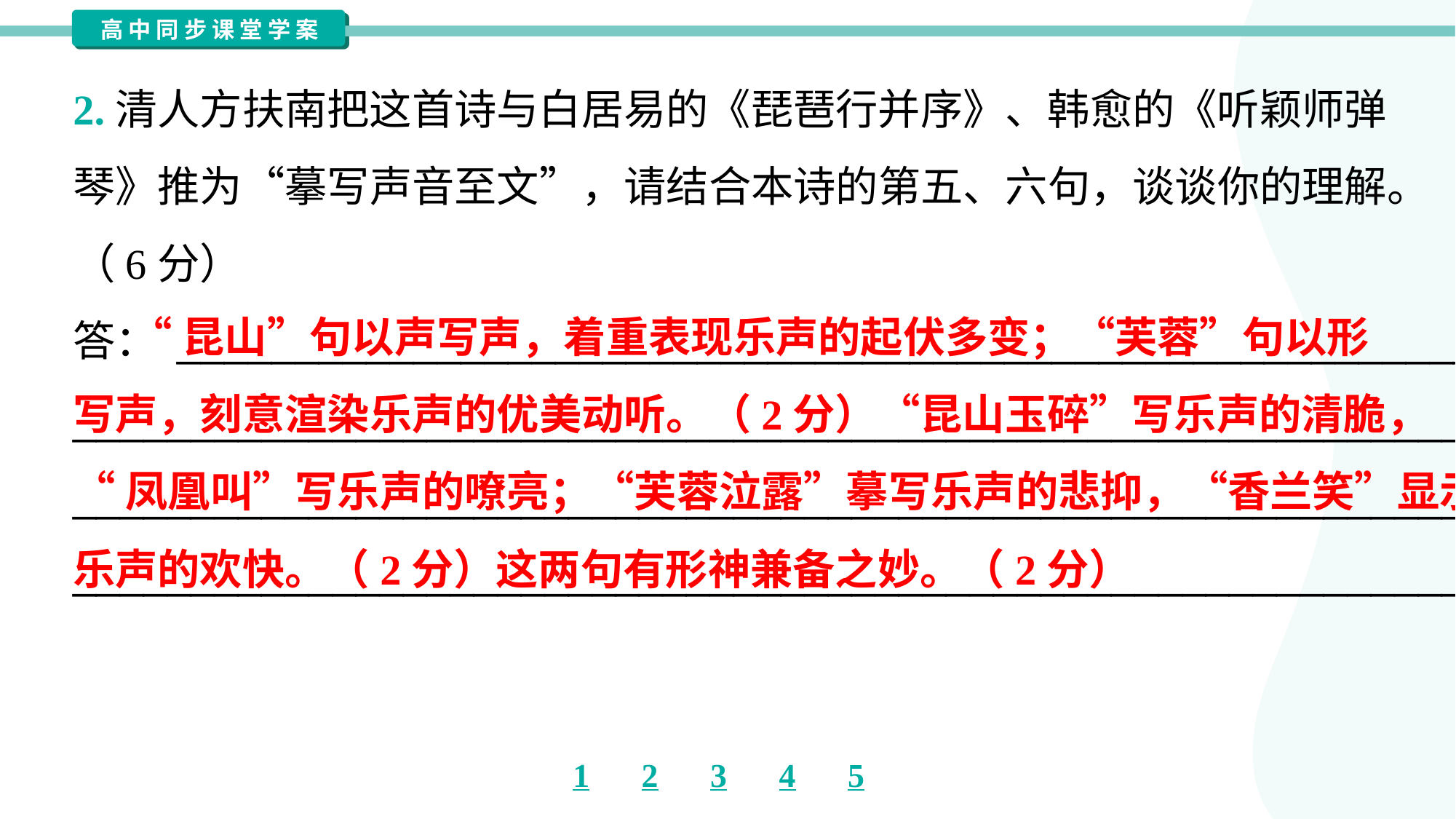

2.清人方扶南把这首诗与白居易的《琵琶行并序》、韩愈的《听颖师弹
琴》推为“摹写声音至文”，请结合本诗的第五、六句，谈谈你的理解。
（6分）
答： ________________________________________________________
_____________________________________________________________
_____________________________________________________________
_____________________________________________________________
      “昆山”句以声写声，着重表现乐声的起伏多变；“芙蓉”句以形
写声，刻意渲染乐声的优美动听。（2分）“昆山玉碎”写乐声的清脆，
“凤凰叫”写乐声的嘹亮；“芙蓉泣露”摹写乐声的悲抑，“香兰笑”显示
乐声的欢快。（2分）这两句有形神兼备之妙。（2分）